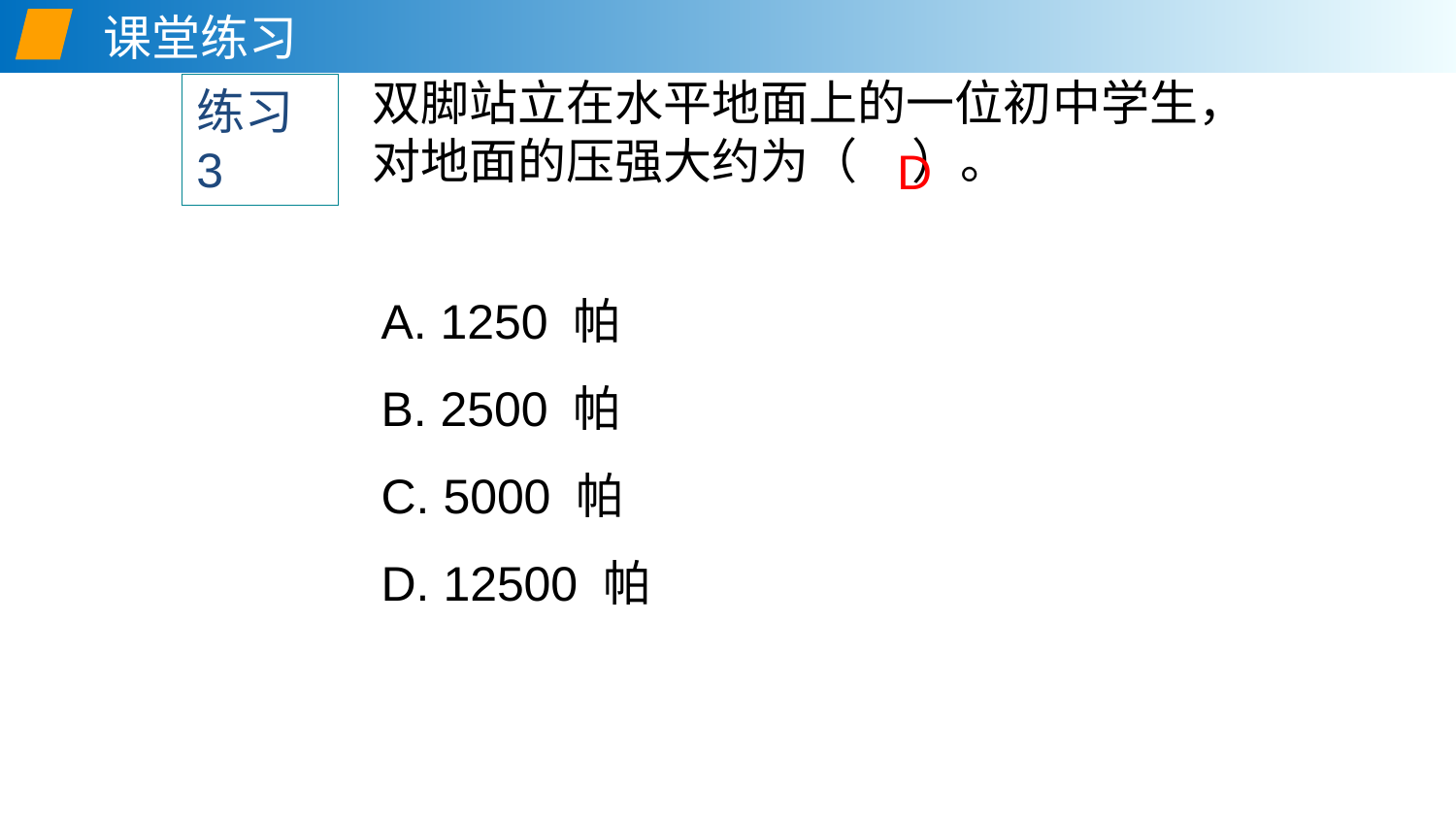

课堂练习
双脚站立在水平地面上的一位初中学生，对地面的压强大约为（     ）。
练习3
D
A. 1250 帕
B. 2500 帕
C. 5000 帕
D. 12500 帕